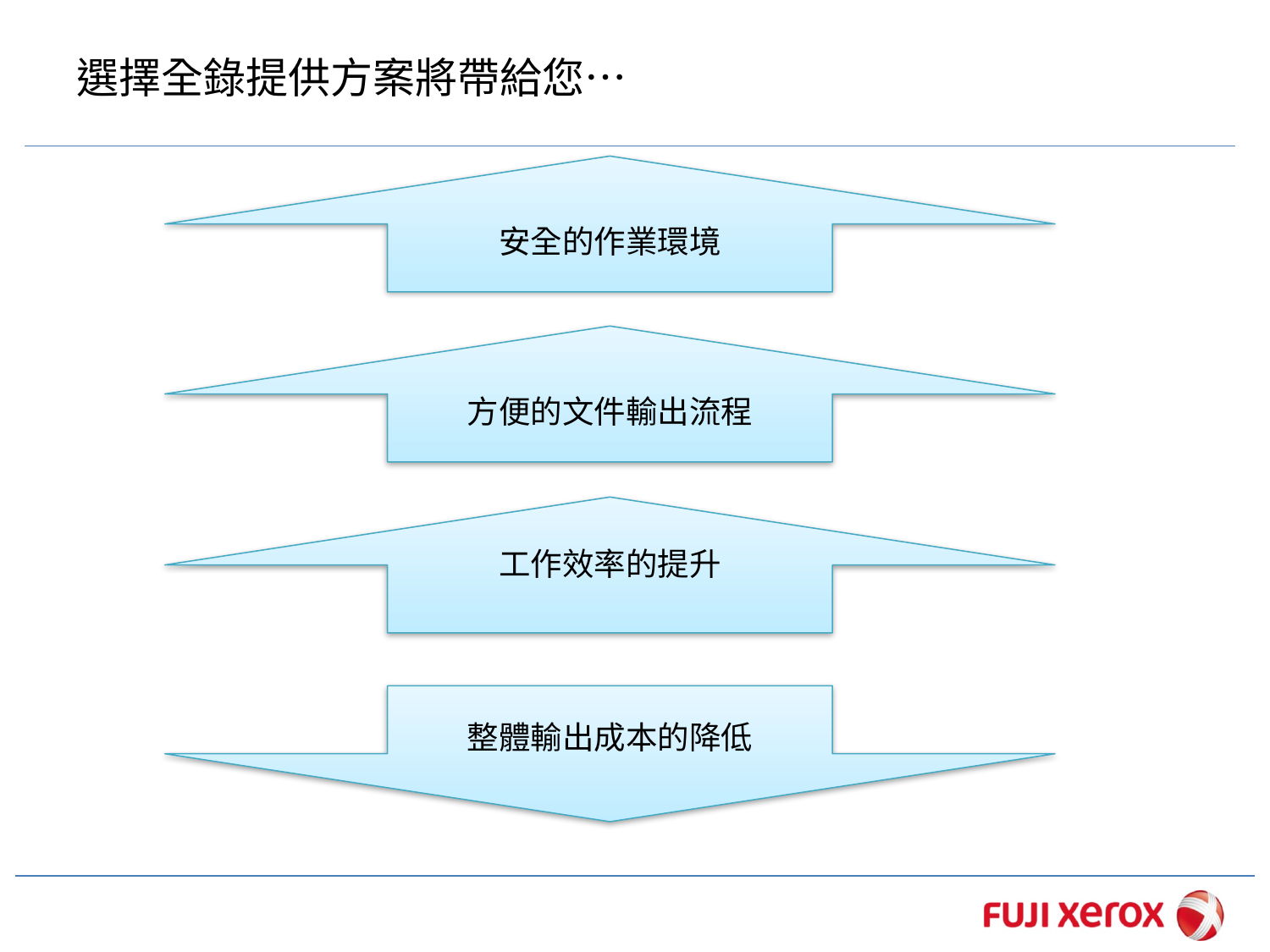

# 選擇全錄提供方案將帶給您…
安全的作業環境

方便的文件輸出流程
工作效率的提升

整體輸出成本的降低